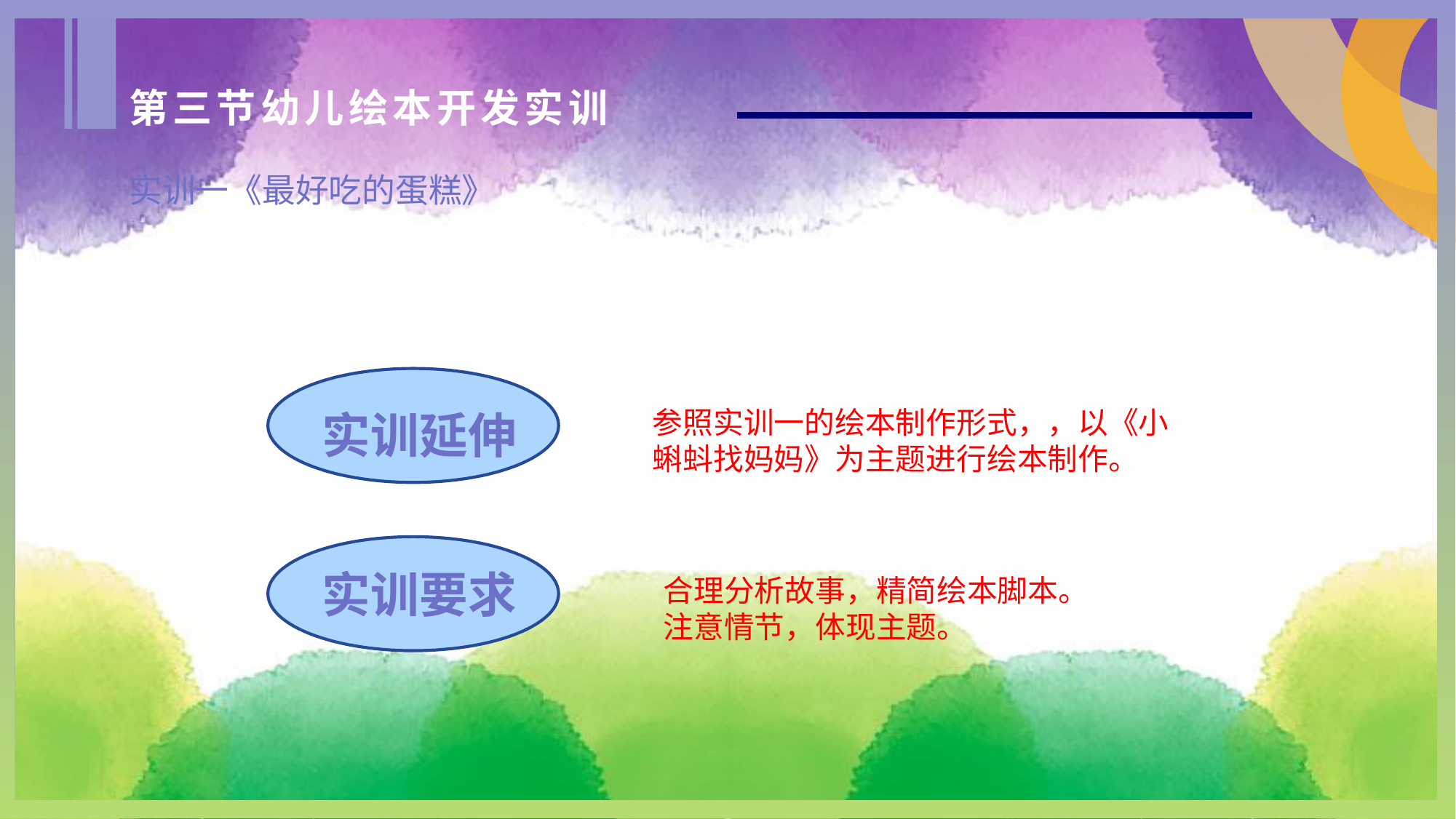

第三节幼儿绘本开发实训
实训一《最好吃的蛋糕》

实训延伸
参照实训一的绘本制作形式，，以《小蝌蚪找妈妈》为主题进行绘本制作。

实训要求
合理分析故事，精简绘本脚本。
注意情节，体现主题。